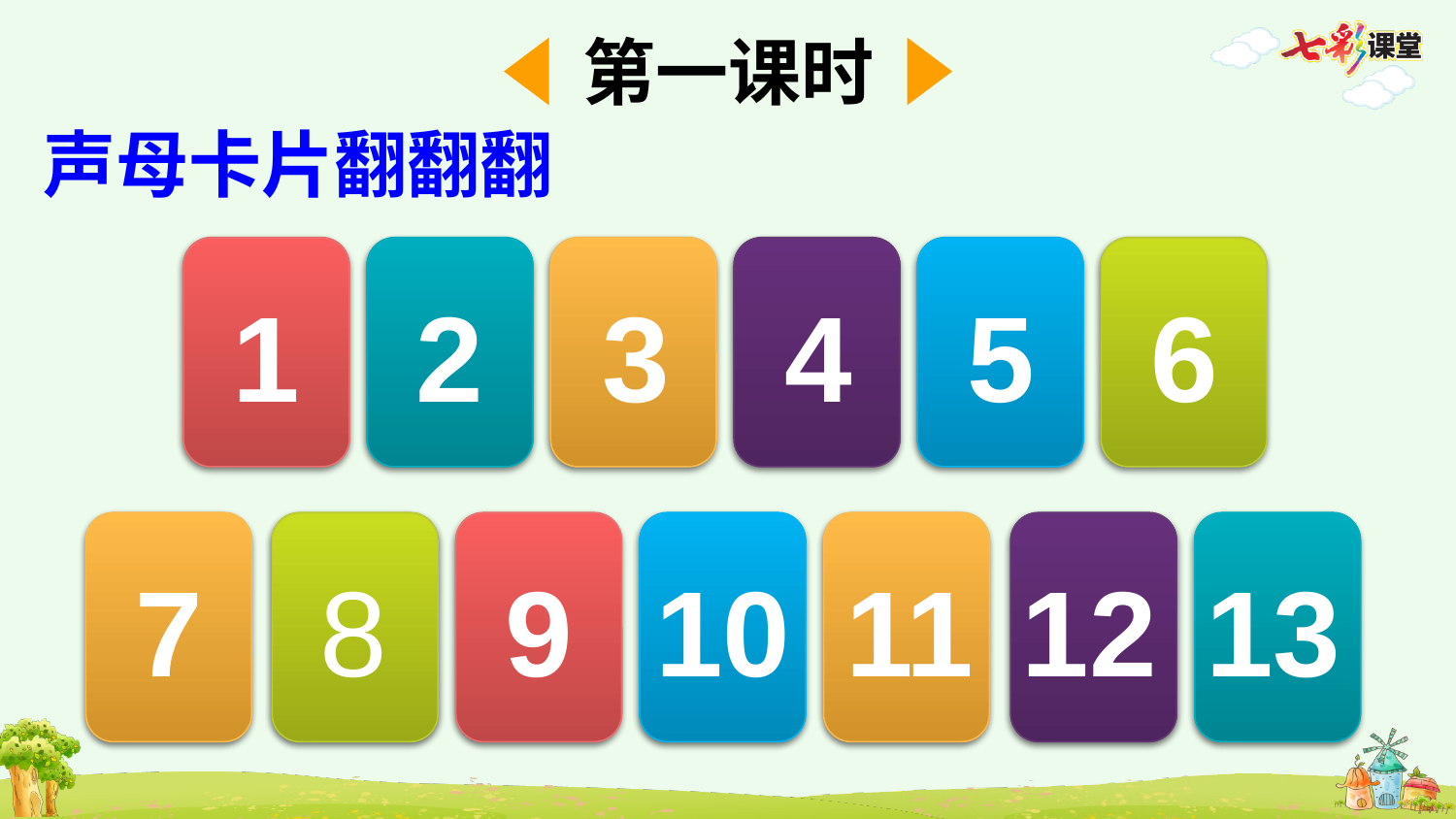

第一课时

声母卡片翻翻翻

y

w

b

p

m

f

1

2

3

4

5

6

d

t

n

g

k

h

l

7

8

9

11

12

13

10